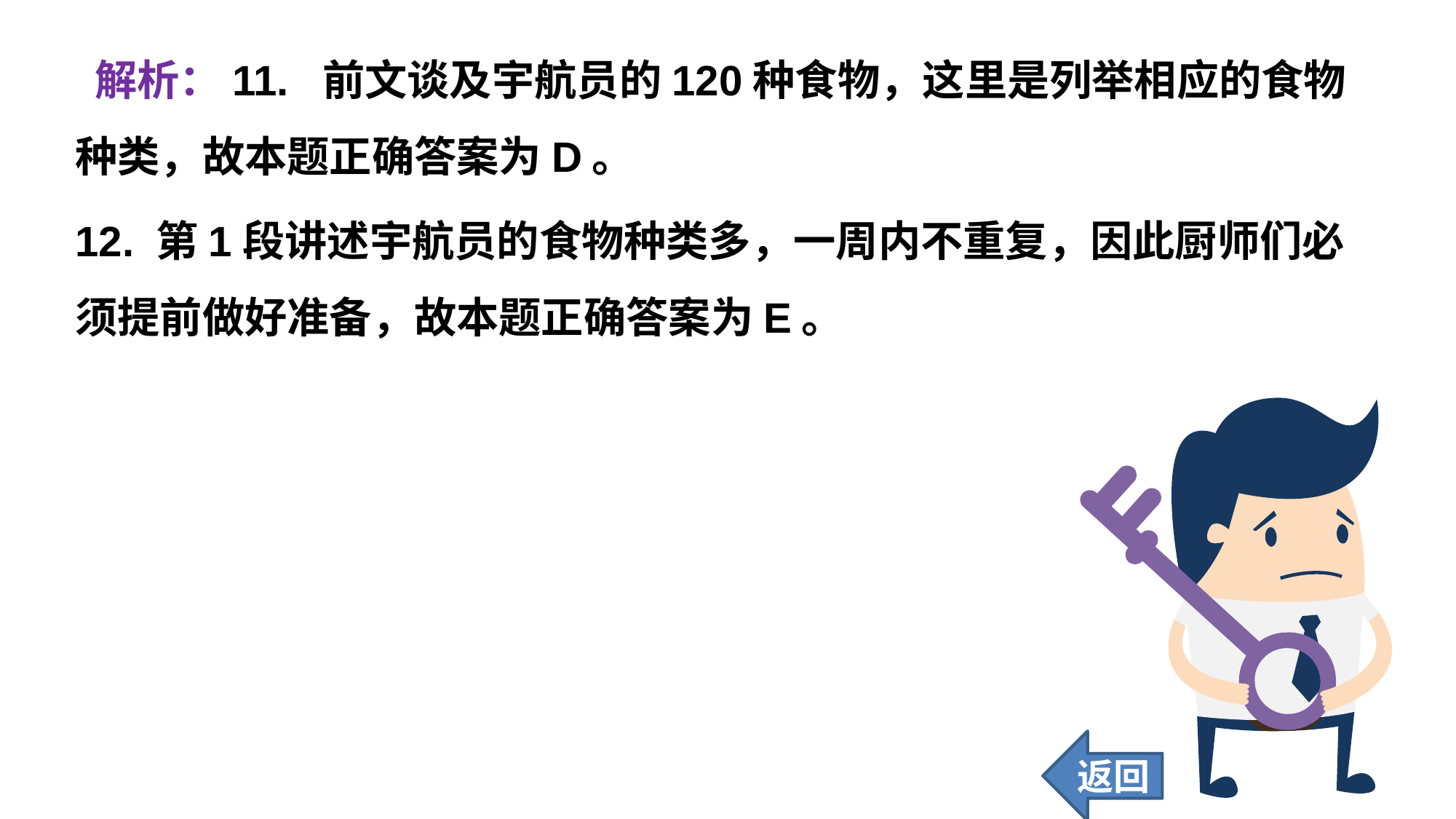

解析：11.  前文谈及宇航员的120种食物，这里是列举相应的食物种类，故本题正确答案为D。
12. 第1段讲述宇航员的食物种类多，一周内不重复，因此厨师们必须提前做好准备，故本题正确答案为E。

返回
83